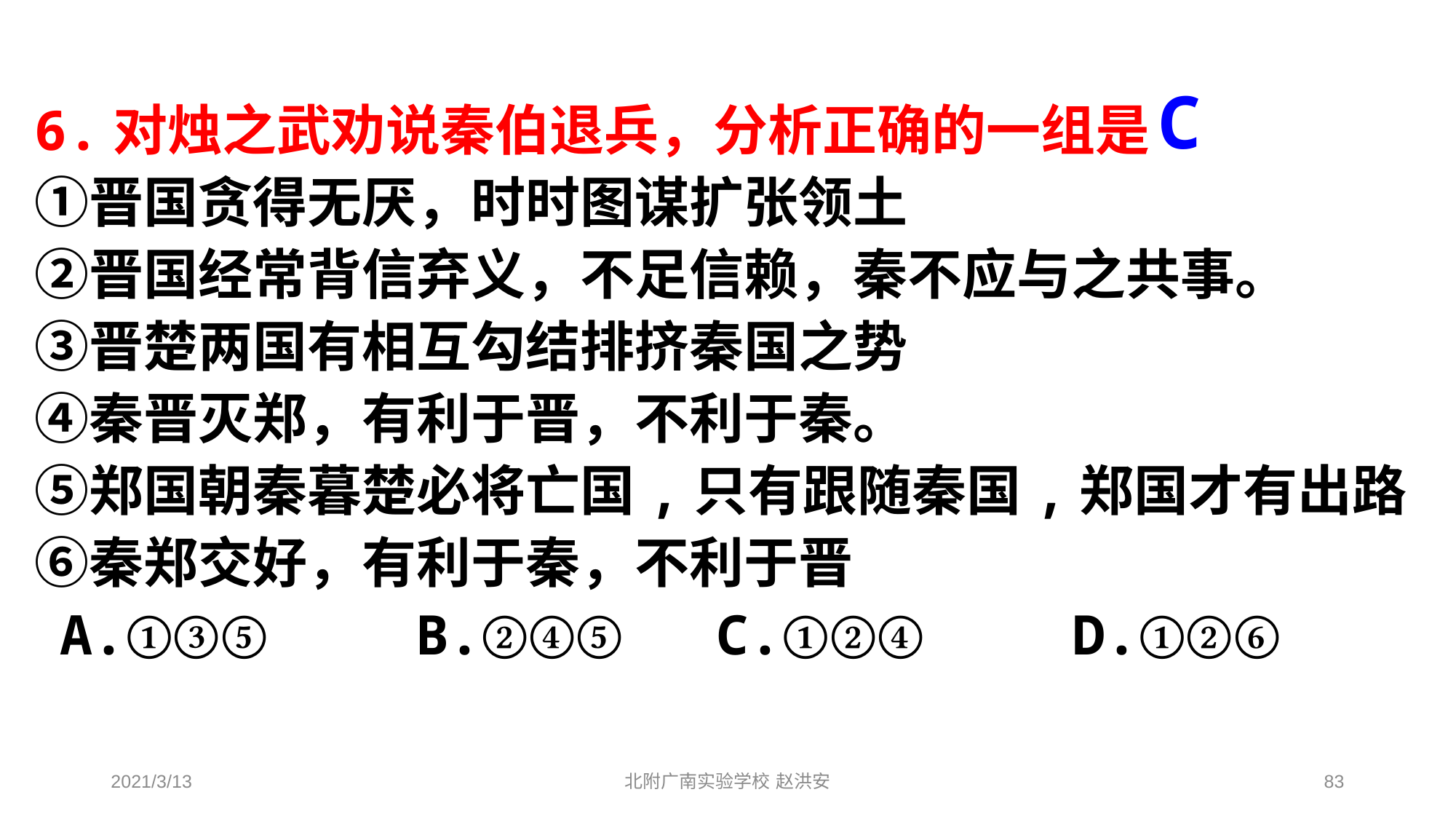

C
6.对烛之武劝说秦伯退兵，分析正确的一组是
①晋国贪得无厌，时时图谋扩张领土
②晋国经常背信弃义，不足信赖，秦不应与之共事。
③晋楚两国有相互勾结排挤秦国之势
④秦晋灭郑，有利于晋，不利于秦。
⑤郑国朝秦暮楚必将亡国,只有跟随秦国,郑国才有出路
⑥秦郑交好，有利于秦，不利于晋
 A.①③⑤　 　B.②④⑤　 C.①②④　　 D.①②⑥
2021/3/13
北附广南实验学校 赵洪安
83